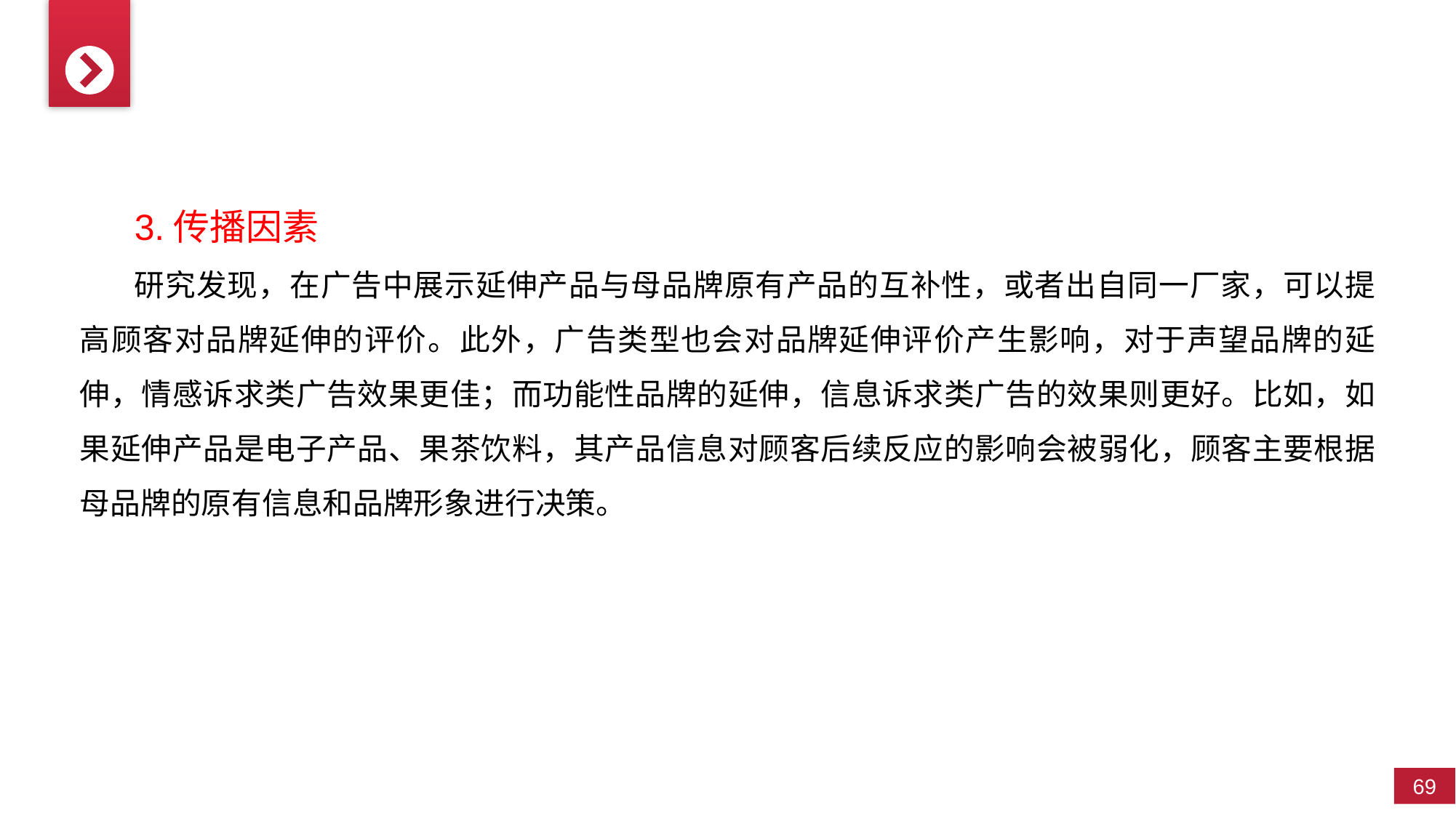

3.传播因素
研究发现，在广告中展示延伸产品与母品牌原有产品的互补性，或者出自同一厂家，可以提高顾客对品牌延伸的评价。此外，广告类型也会对品牌延伸评价产生影响，对于声望品牌的延伸，情感诉求类广告效果更佳；而功能性品牌的延伸，信息诉求类广告的效果则更好。比如，如果延伸产品是电子产品、果茶饮料，其产品信息对顾客后续反应的影响会被弱化，顾客主要根据母品牌的原有信息和品牌形象进行决策。